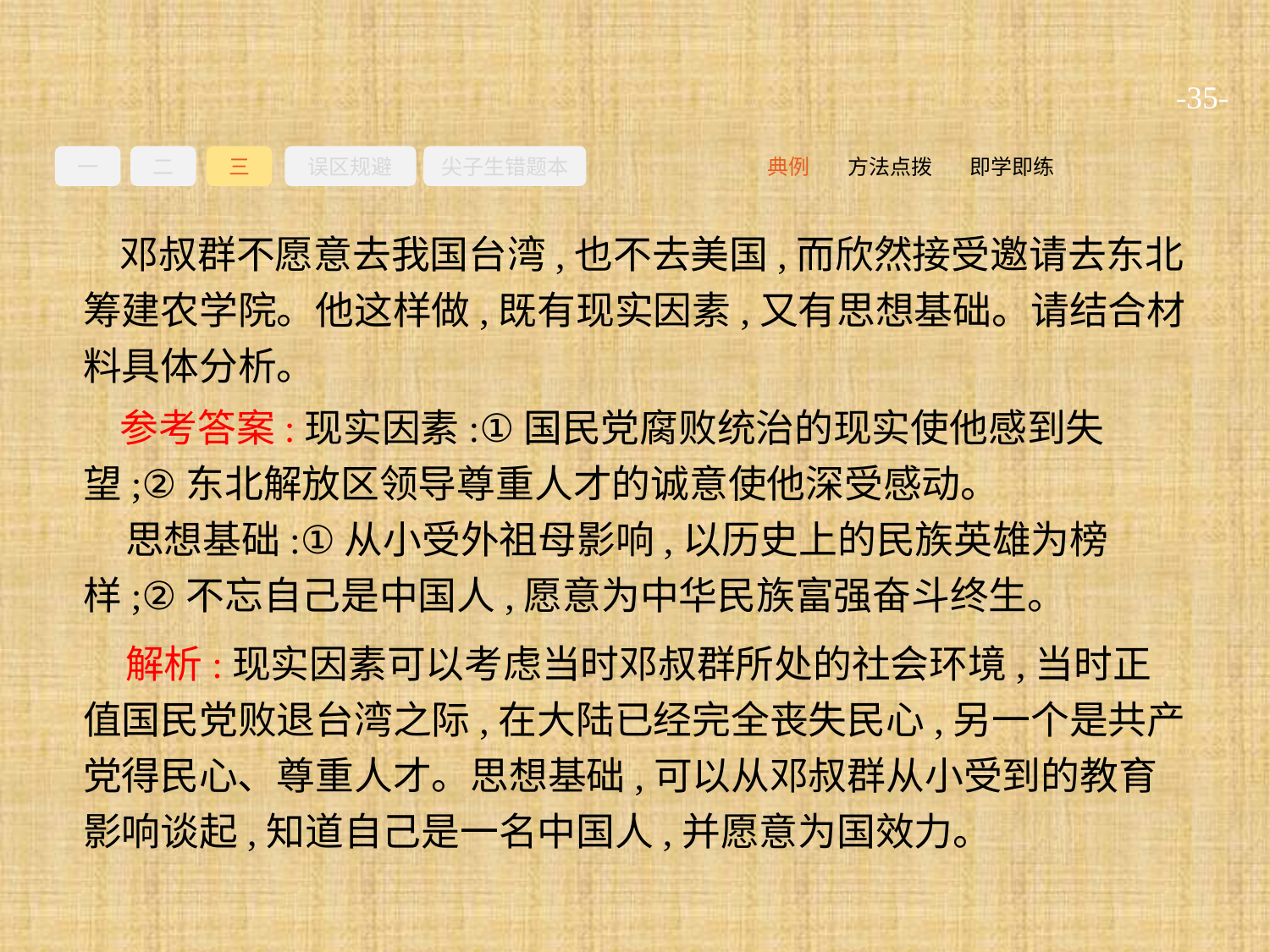

-35-
一
二
三
误区规避
尖子生错题本
即学即练
方法点拨
典例
邓叔群不愿意去我国台湾,也不去美国,而欣然接受邀请去东北筹建农学院。他这样做,既有现实因素,又有思想基础。请结合材料具体分析。
参考答案:现实因素:①国民党腐败统治的现实使他感到失望;②东北解放区领导尊重人才的诚意使他深受感动。
思想基础:①从小受外祖母影响,以历史上的民族英雄为榜样;②不忘自己是中国人,愿意为中华民族富强奋斗终生。
解析:现实因素可以考虑当时邓叔群所处的社会环境,当时正值国民党败退台湾之际,在大陆已经完全丧失民心,另一个是共产党得民心、尊重人才。思想基础,可以从邓叔群从小受到的教育影响谈起,知道自己是一名中国人,并愿意为国效力。